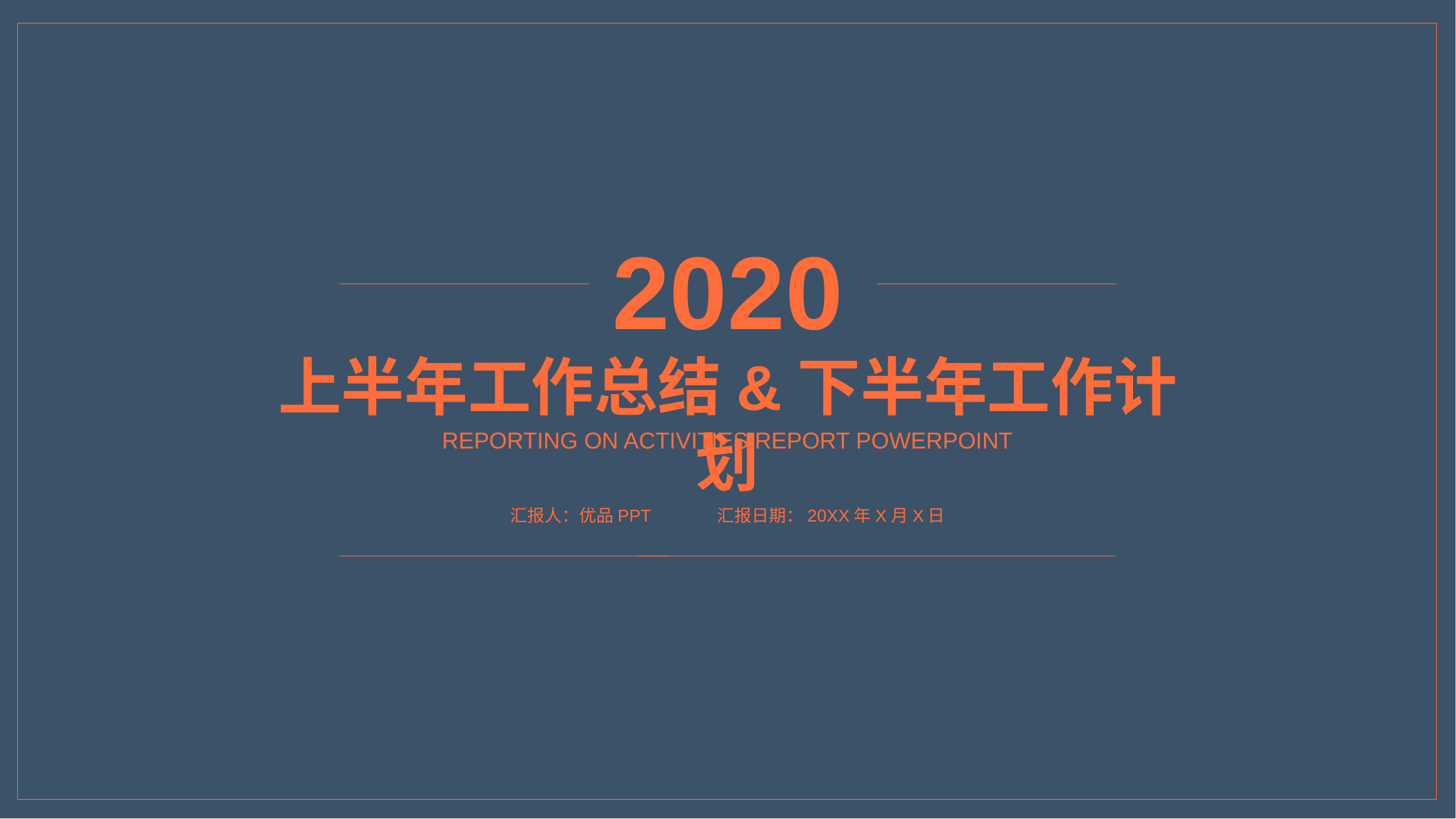

2020

上半年工作总结&下半年工作计划
REPORTING ON ACTIVITIES REPORT POWERPOINT
汇报人：优品PPT 	汇报日期：20XX年X月X日